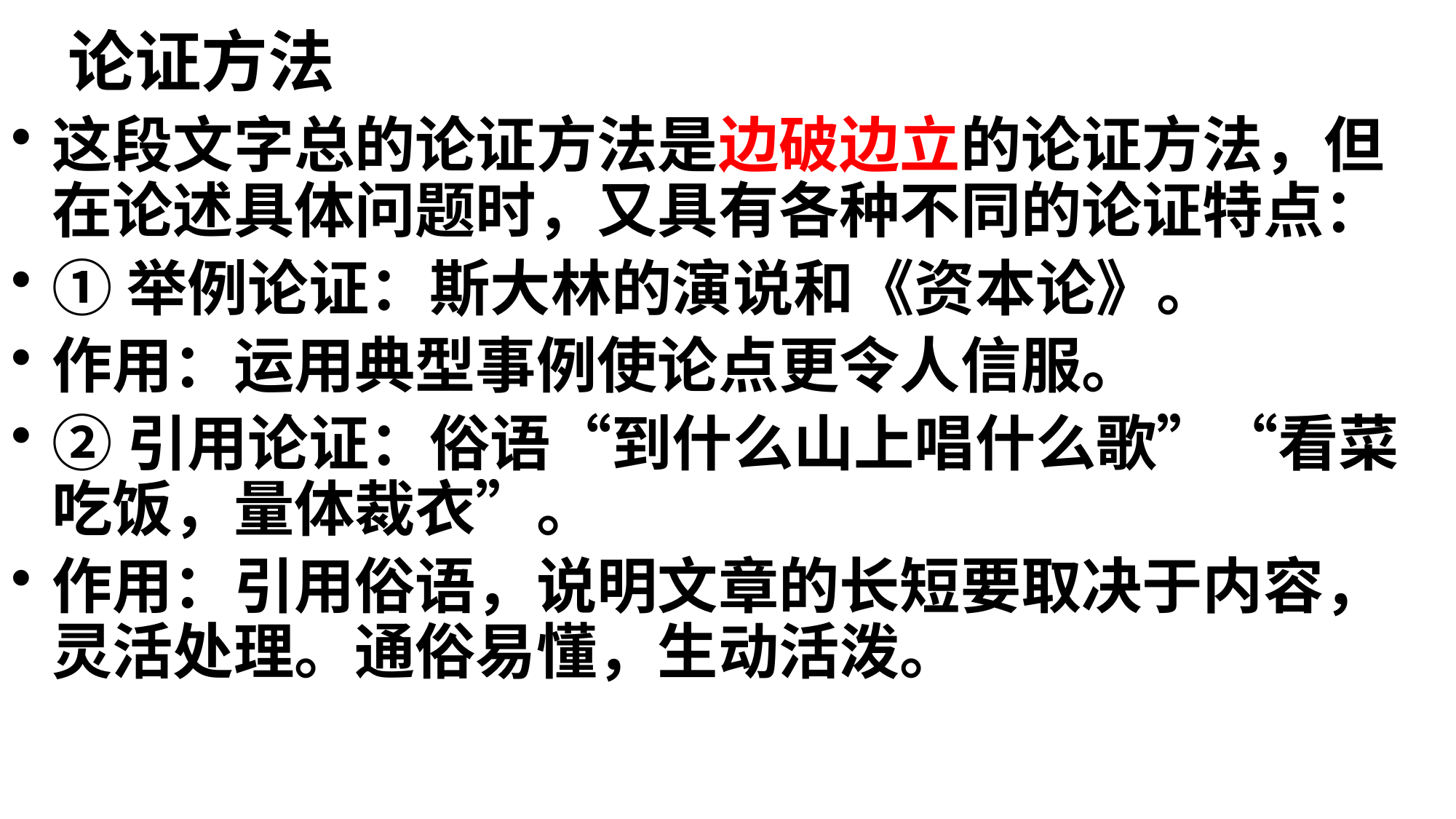

# 论证方法
这段文字总的论证方法是边破边立的论证方法，但在论述具体问题时，又具有各种不同的论证特点：
①举例论证：斯大林的演说和《资本论》。
作用：运用典型事例使论点更令人信服。
②引用论证：俗语“到什么山上唱什么歌”“看菜吃饭，量体裁衣”。
作用：引用俗语，说明文章的长短要取决于内容，灵活处理。通俗易懂，生动活泼。